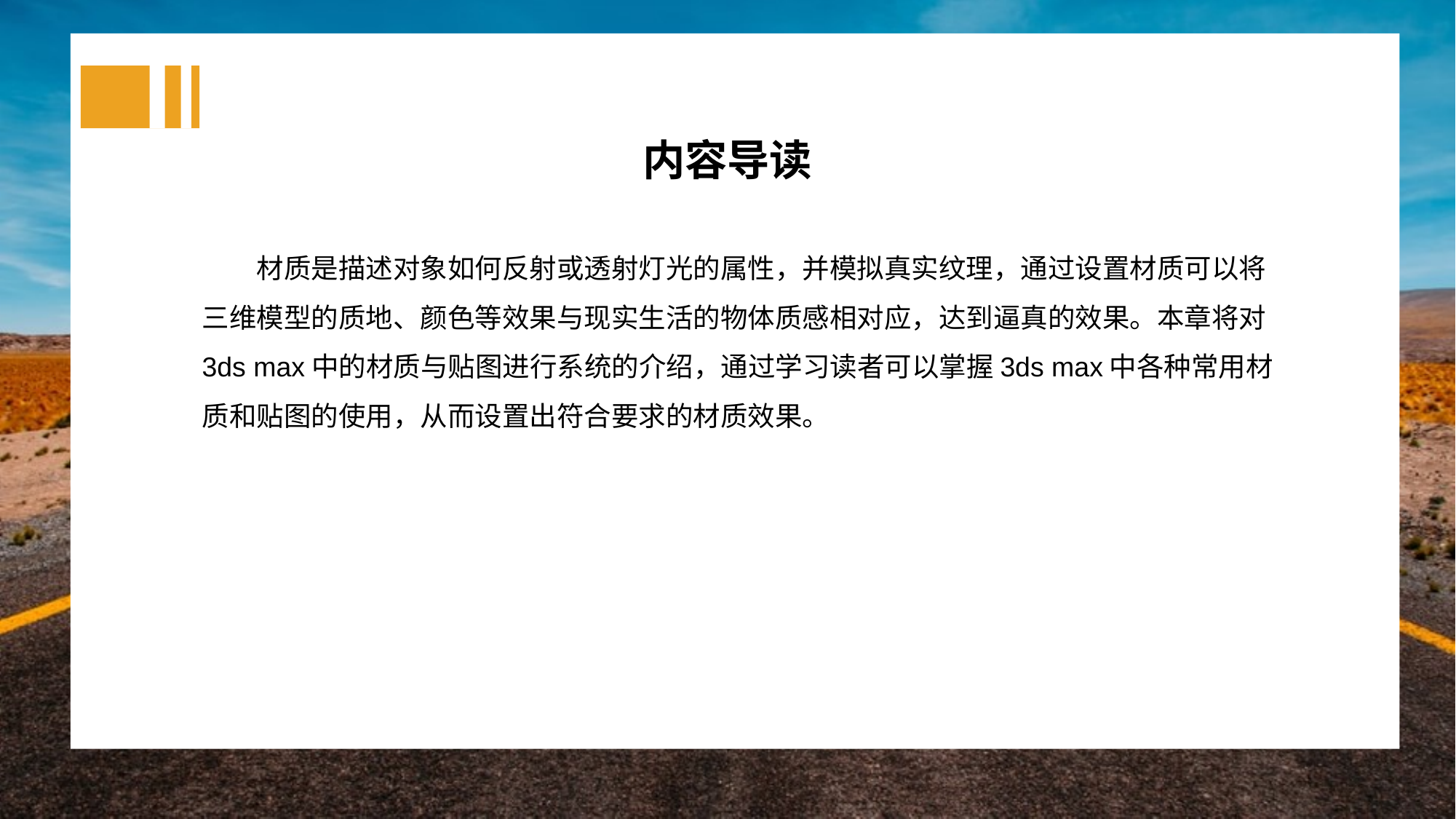

内容导读
材质是描述对象如何反射或透射灯光的属性，并模拟真实纹理，通过设置材质可以将三维模型的质地、颜色等效果与现实生活的物体质感相对应，达到逼真的效果。本章将对3ds max中的材质与贴图进行系统的介绍，通过学习读者可以掌握3ds max中各种常用材质和贴图的使用，从而设置出符合要求的材质效果。